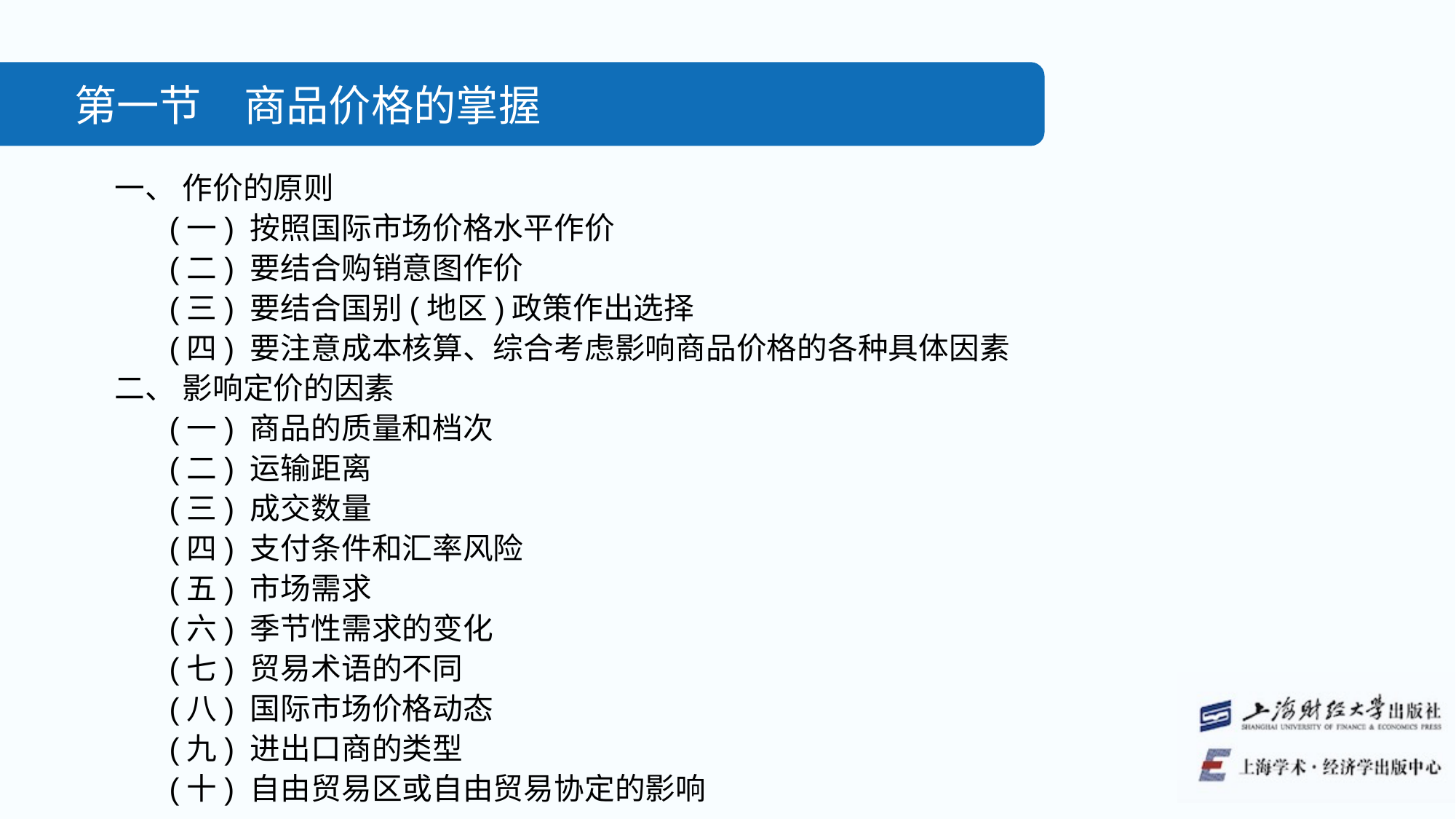

第一节　商品价格的掌握
一、 作价的原则
(一) 按照国际市场价格水平作价
(二) 要结合购销意图作价
(三) 要结合国别(地区)政策作出选择
(四) 要注意成本核算、综合考虑影响商品价格的各种具体因素
二、 影响定价的因素
(一) 商品的质量和档次
(二) 运输距离
(三) 成交数量
(四) 支付条件和汇率风险
(五) 市场需求
(六) 季节性需求的变化
(七) 贸易术语的不同
(八) 国际市场价格动态
(九) 进出口商的类型
(十) 自由贸易区或自由贸易协定的影响